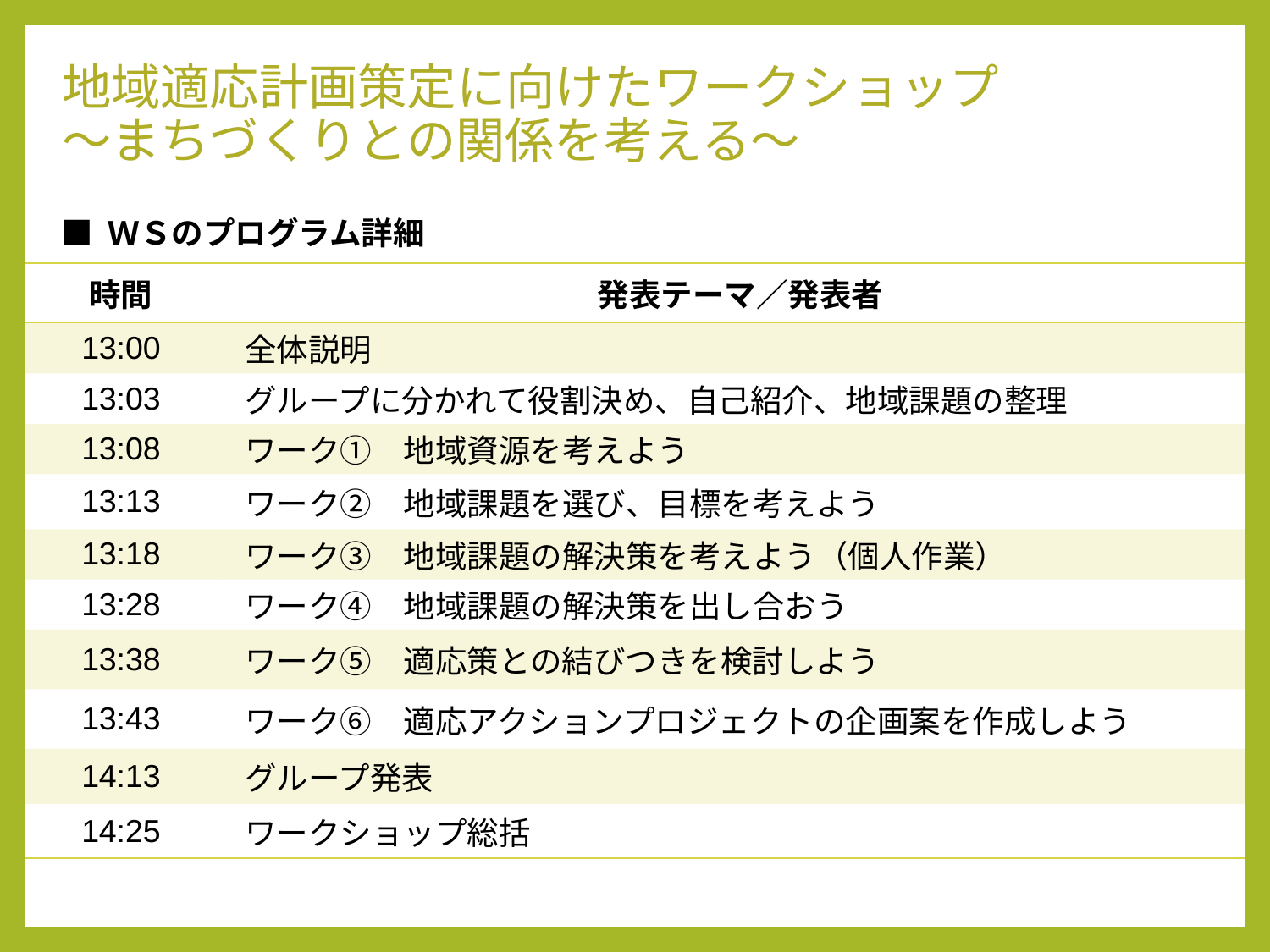

地域適応計画策定に向けたワークショップ
～まちづくりとの関係を考える～
■ ＷＳのプログラム詳細
| 時間 | 発表テーマ／発表者 |
| --- | --- |
| 13:00 | 全体説明 |
| 13:03 | グループに分かれて役割決め、自己紹介、地域課題の整理 |
| 13:08 | ワーク①　地域資源を考えよう |
| 13:13 | ワーク②　地域課題を選び、目標を考えよう |
| 13:18 | ワーク③　地域課題の解決策を考えよう（個人作業） |
| 13:28 | ワーク④　地域課題の解決策を出し合おう |
| 13:38 | ワーク⑤　適応策との結びつきを検討しよう |
| 13:43 | ワーク⑥　適応アクションプロジェクトの企画案を作成しよう |
| 14:13 | グループ発表 |
| 14:25 | ワークショップ総括 |